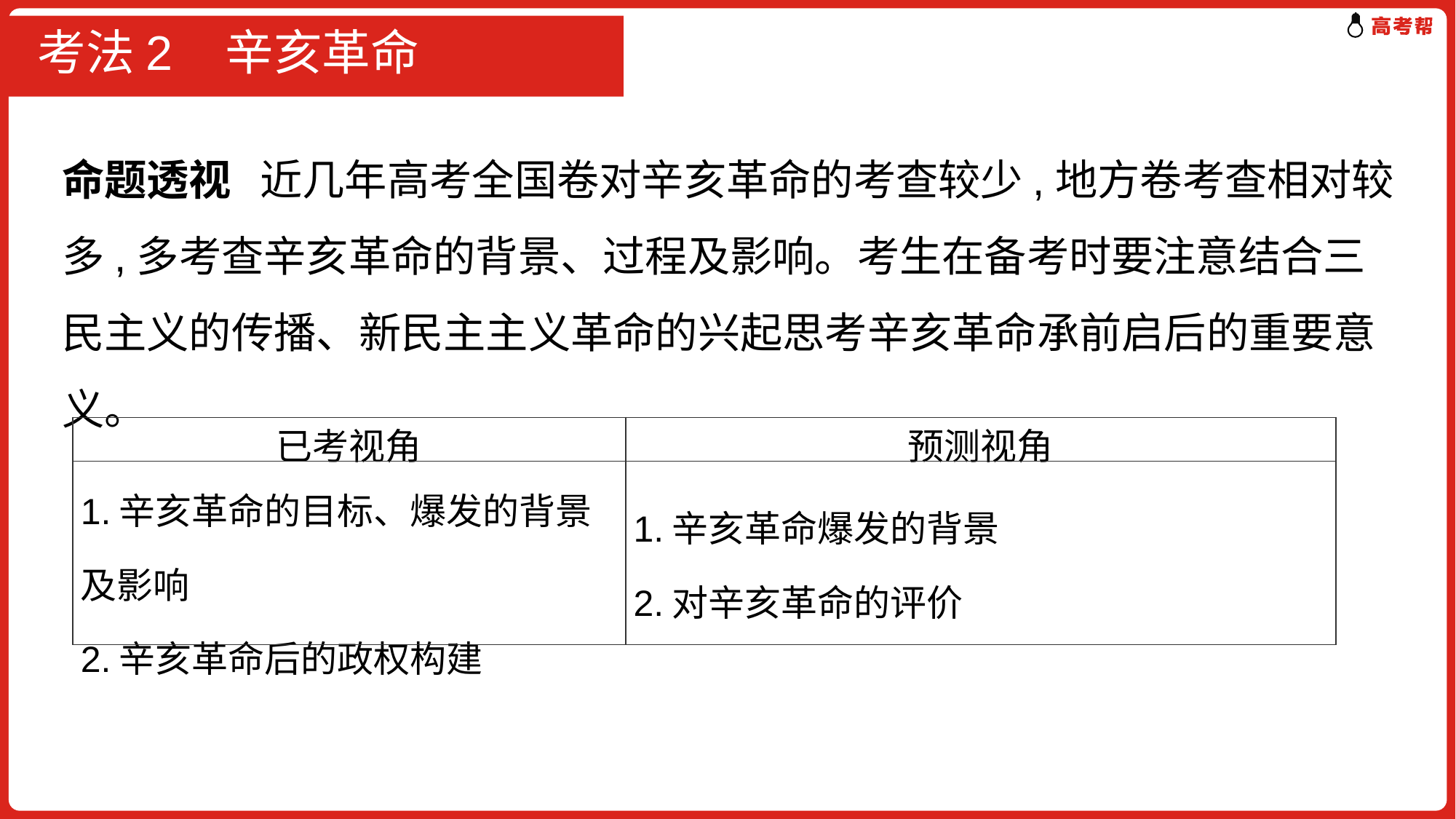

# 考法2   辛亥革命
命题透视   近几年高考全国卷对辛亥革命的考查较少,地方卷考查相对较多,多考查辛亥革命的背景、过程及影响。考生在备考时要注意结合三民主义的传播、新民主主义革命的兴起思考辛亥革命承前启后的重要意义。
| 已考视角 | 预测视角 |
| --- | --- |
| 1.辛亥革命的目标、爆发的背景及影响 2.辛亥革命后的政权构建 | 1.辛亥革命爆发的背景 2.对辛亥革命的评价 |